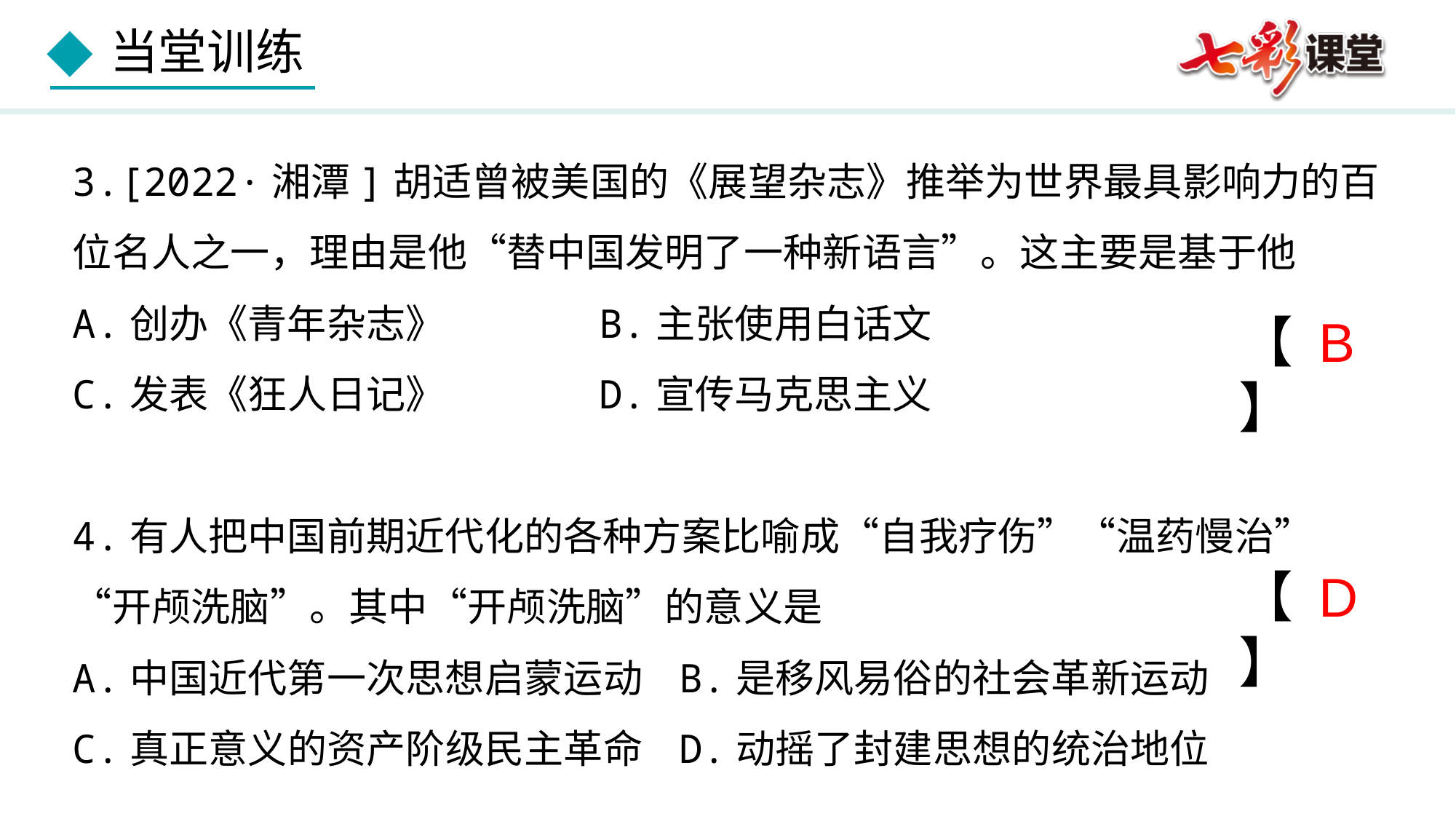

3.[2022·湘潭]胡适曾被美国的《展望杂志》推举为世界最具影响力的百位名人之一，理由是他“替中国发明了一种新语言”。这主要是基于他
A.创办《青年杂志》	         B.主张使用白话文
C.发表《狂人日记》	         D.宣传马克思主义

4.有人把中国前期近代化的各种方案比喻成“自我疗伤”“温药慢治”“开颅洗脑”。其中“开颅洗脑”的意义是
A.中国近代第一次思想启蒙运动   B.是移风易俗的社会革新运动
C.真正意义的资产阶级民主革命   D.动摇了封建思想的统治地位
【 B 】
【 D 】